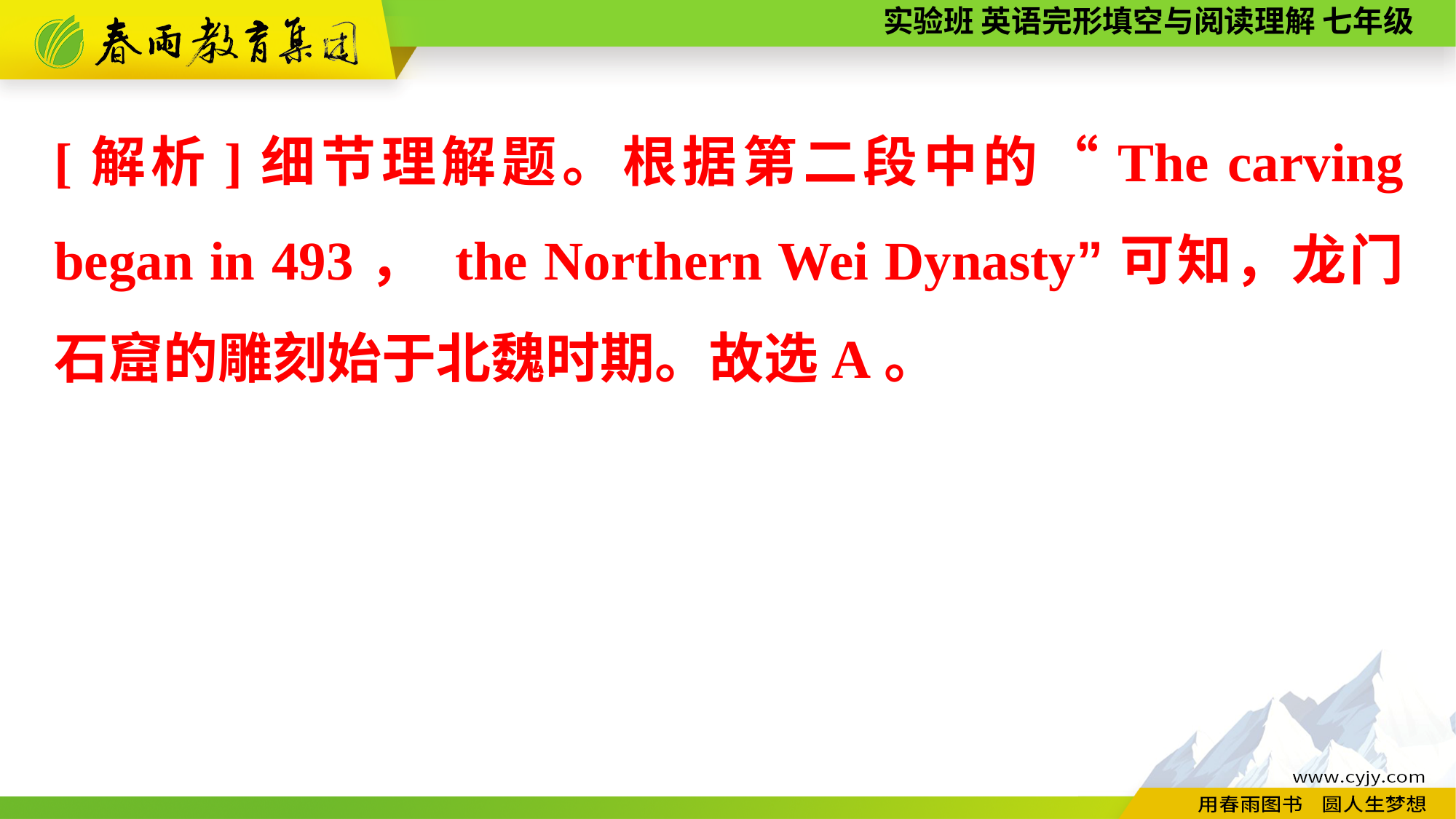

[解析]细节理解题。根据第二段中的“The carving began in 493， the Northern Wei Dynasty”可知，龙门石窟的雕刻始于北魏时期。故选A。